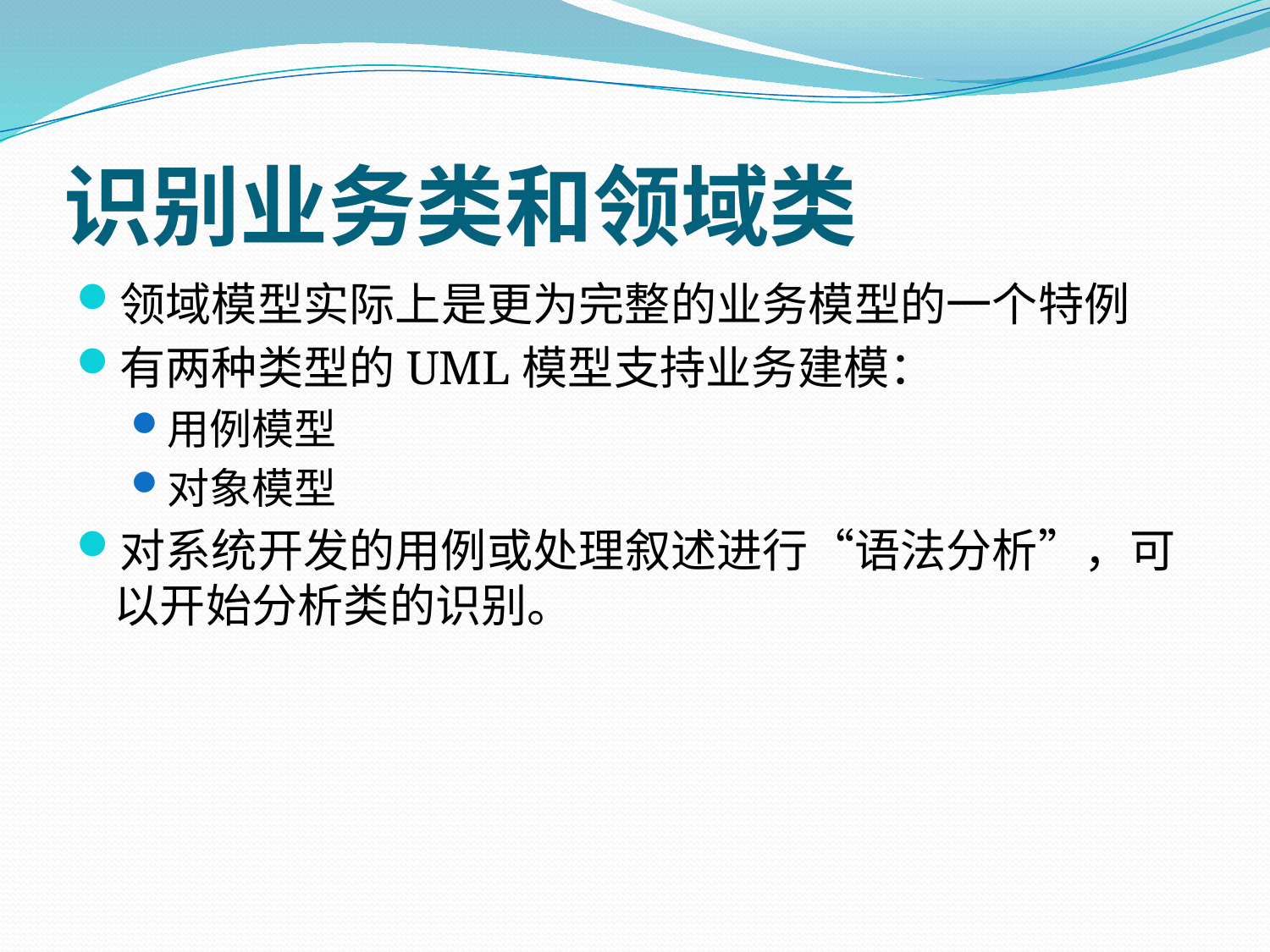

# 识别业务类和领域类
领域模型实际上是更为完整的业务模型的一个特例
有两种类型的UML模型支持业务建模：
用例模型
对象模型
对系统开发的用例或处理叙述进行“语法分析”，可以开始分析类的识别。